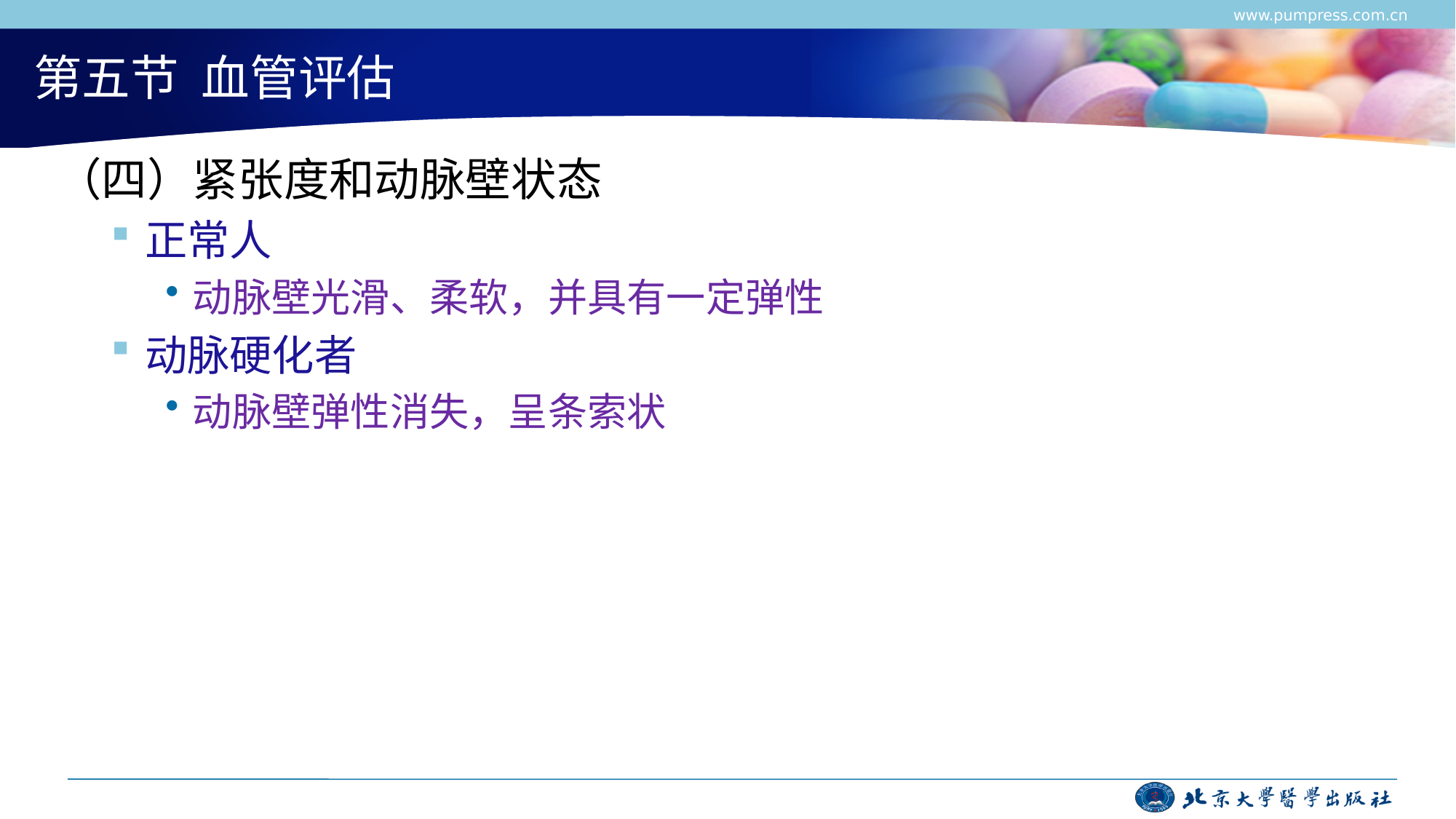

www.pumpress.com.cn
# 第五节  血管评估
（四）紧张度和动脉壁状态
正常人
动脉壁光滑、柔软，并具有一定弹性
动脉硬化者
动脉壁弹性消失，呈条索状